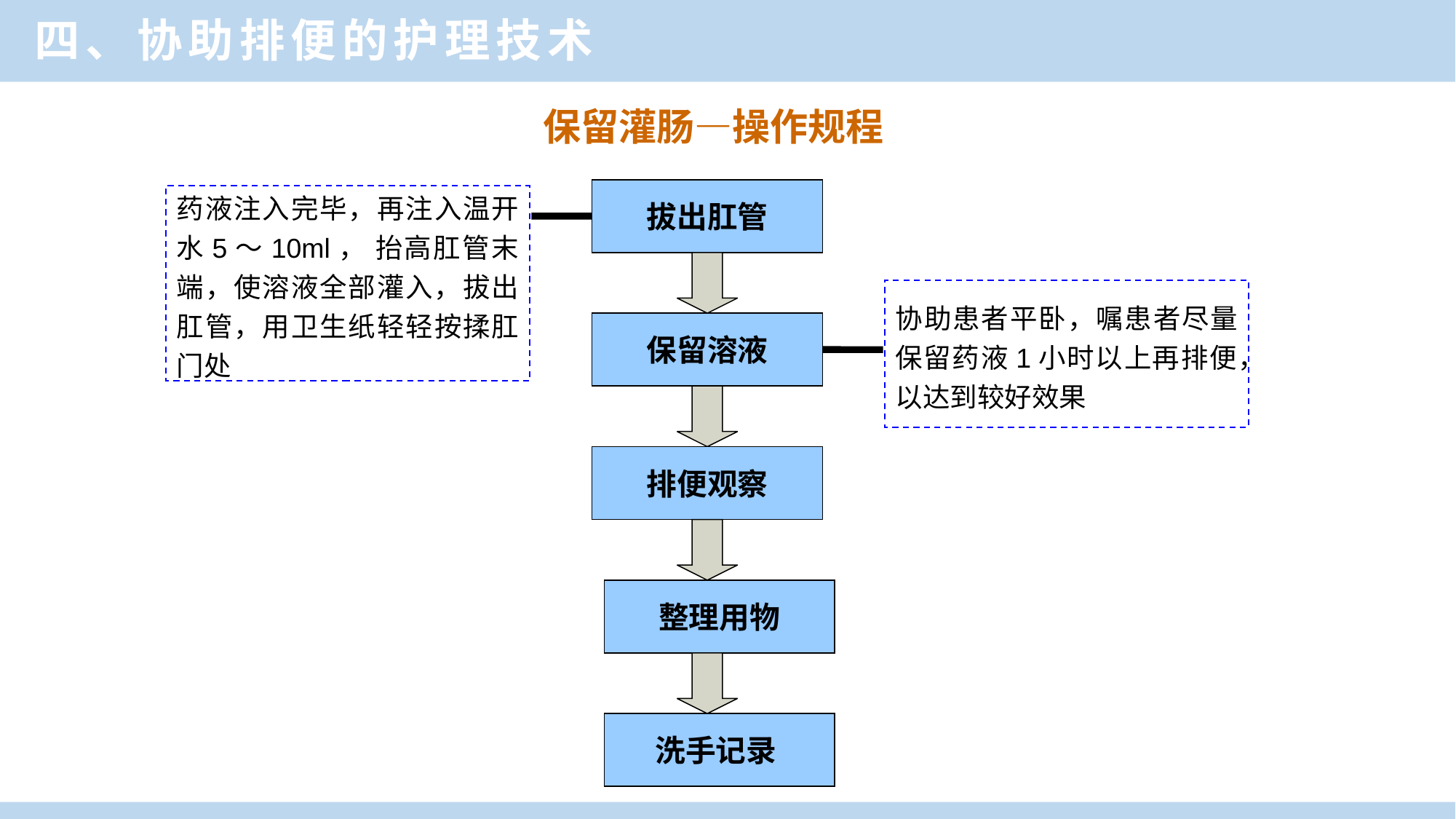

四、协助排便的护理技术
保留灌肠—操作规程
拔出肛管
药液注入完毕，再注入温开水5～10ml， 抬高肛管末端，使溶液全部灌入，拔出肛管，用卫生纸轻轻按揉肛门处

协助患者平卧，嘱患者尽量保留药液1小时以上再排便，以达到较好效果
保留溶液

排便观察

整理用物

洗手记录